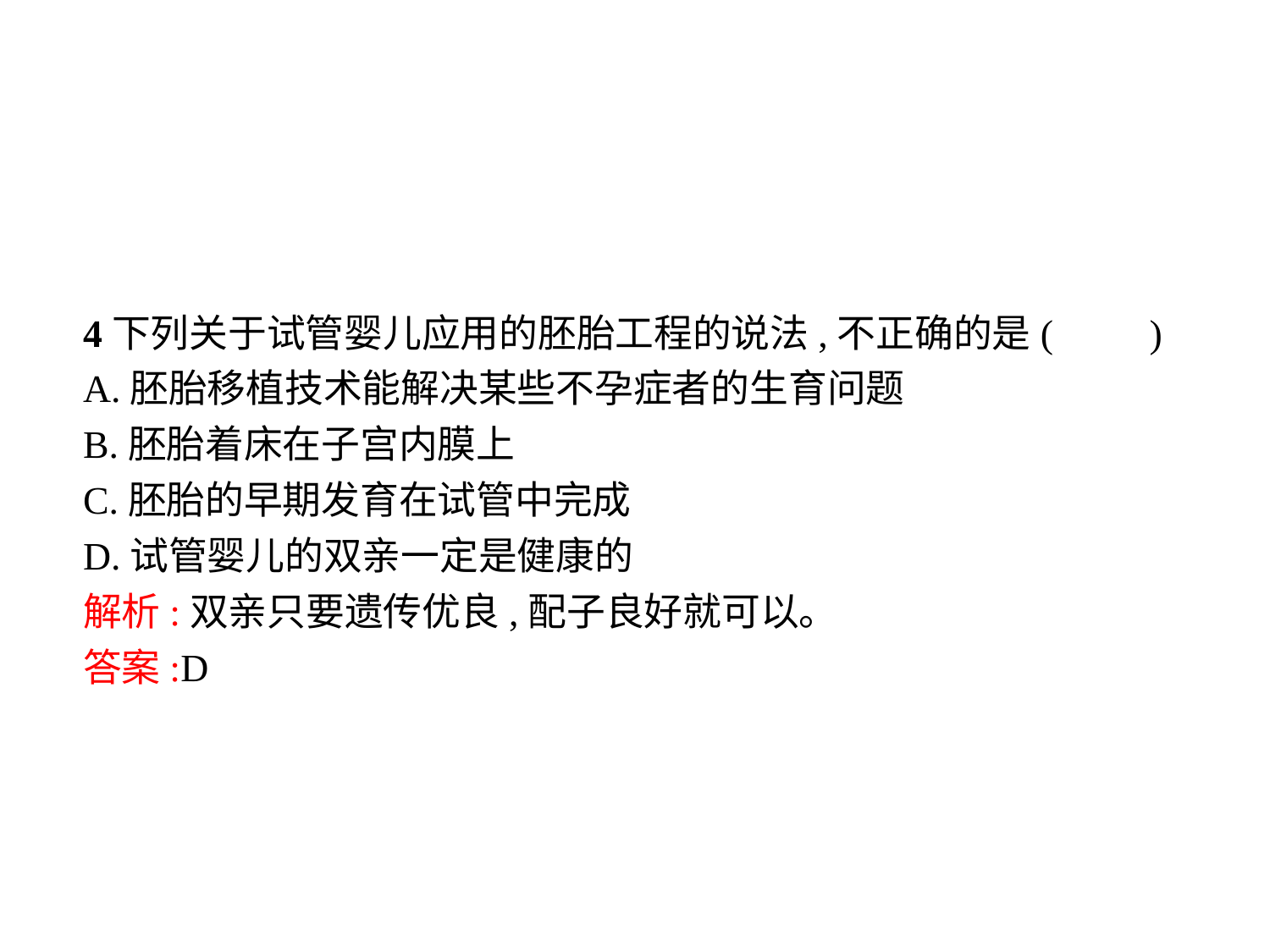

4下列关于试管婴儿应用的胚胎工程的说法,不正确的是(　　)
A.胚胎移植技术能解决某些不孕症者的生育问题
B.胚胎着床在子宫内膜上
C.胚胎的早期发育在试管中完成
D.试管婴儿的双亲一定是健康的
解析:双亲只要遗传优良,配子良好就可以。
答案:D